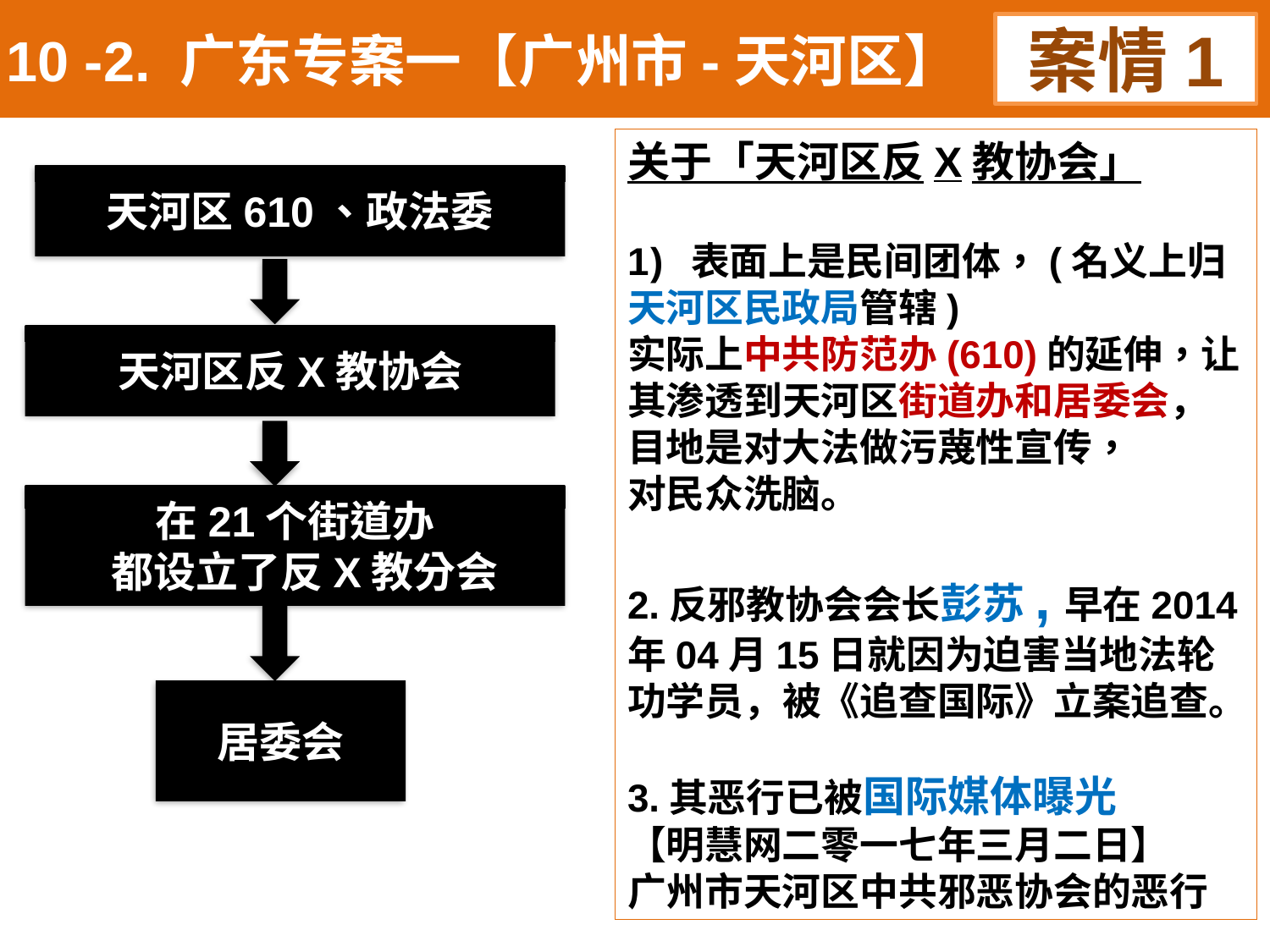

10 -2. 广东专案一【广州市-天河区】
案情1

关于「天河区反X教协会」

表面上是民间团体，(名义上归
天河区民政局管辖)
实际上中共防范办(610)的延伸，让其渗透到天河区街道办和居委会，目地是对大法做污蔑性宣传，
对民众洗脑。

2.反邪教协会会长彭苏,早在2014年04月15日就因为迫害当地法轮功学员，被《追查国际》立案追查。

3.其恶行已被国际媒体曝光
【明慧网二零一七年三月二日】
广州市天河区中共邪恶协会的恶行
天河区610、政法委

天河区反X教协会

在21个街道办
 都设立了反X教分会

居委会